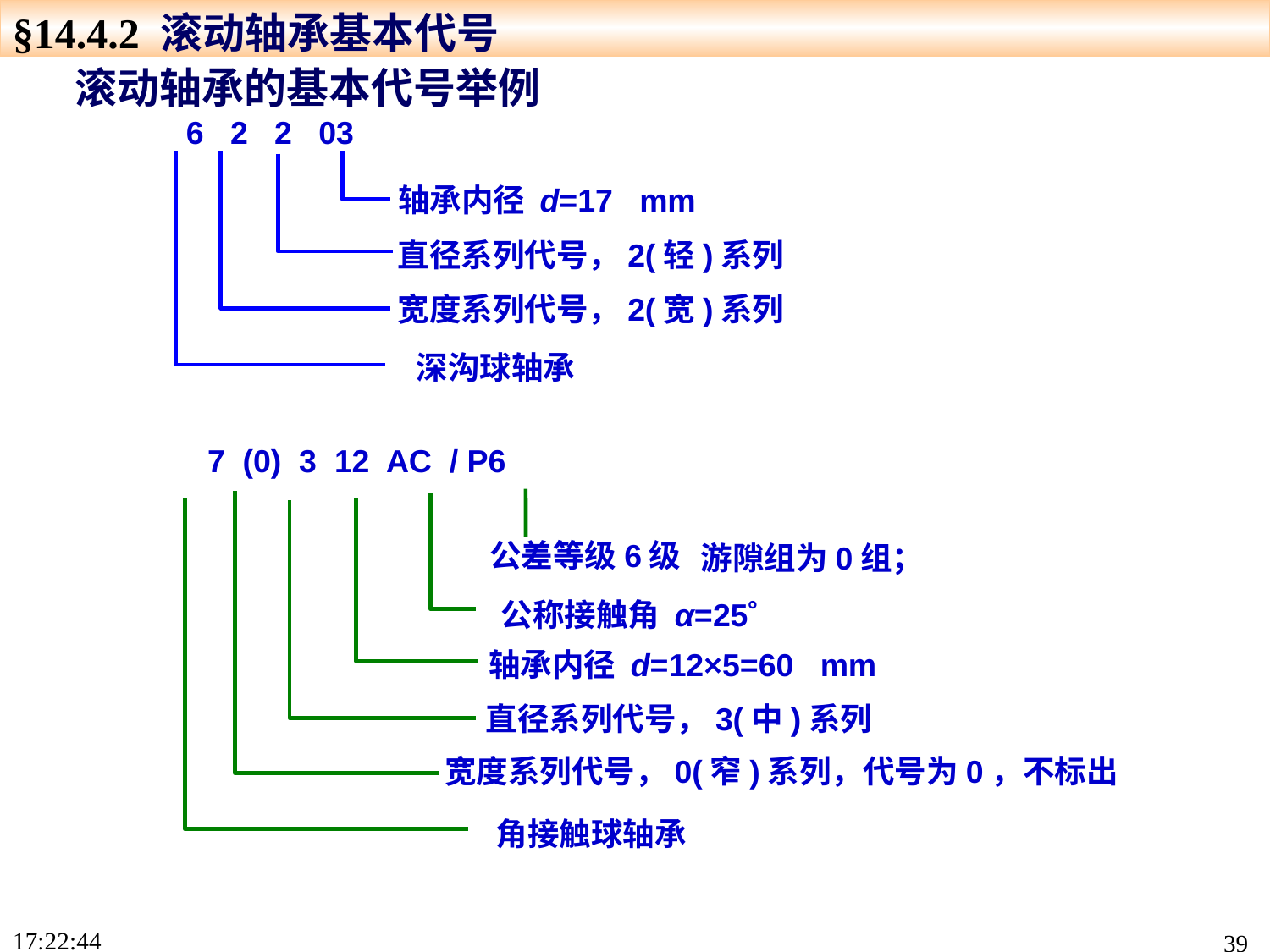

§14.4.2 滚动轴承基本代号
滚动轴承的基本代号举例
公差等级为0级;
游隙组为0组；
6   2   2   03

深沟球轴承

宽度系列代号，2(宽)系列

轴承内径 d=17   mm

直径系列代号，2(轻)系列
7  (0)  3  12  AC  / P6

公差等级6级

宽度系列代号，0(窄)系列，代号为0，不标出

公称接触角 α=25˚

角接触球轴承

轴承内径 d=12×5=60   mm

直径系列代号，3(中)系列
游隙组为0组；
17:22:44
39